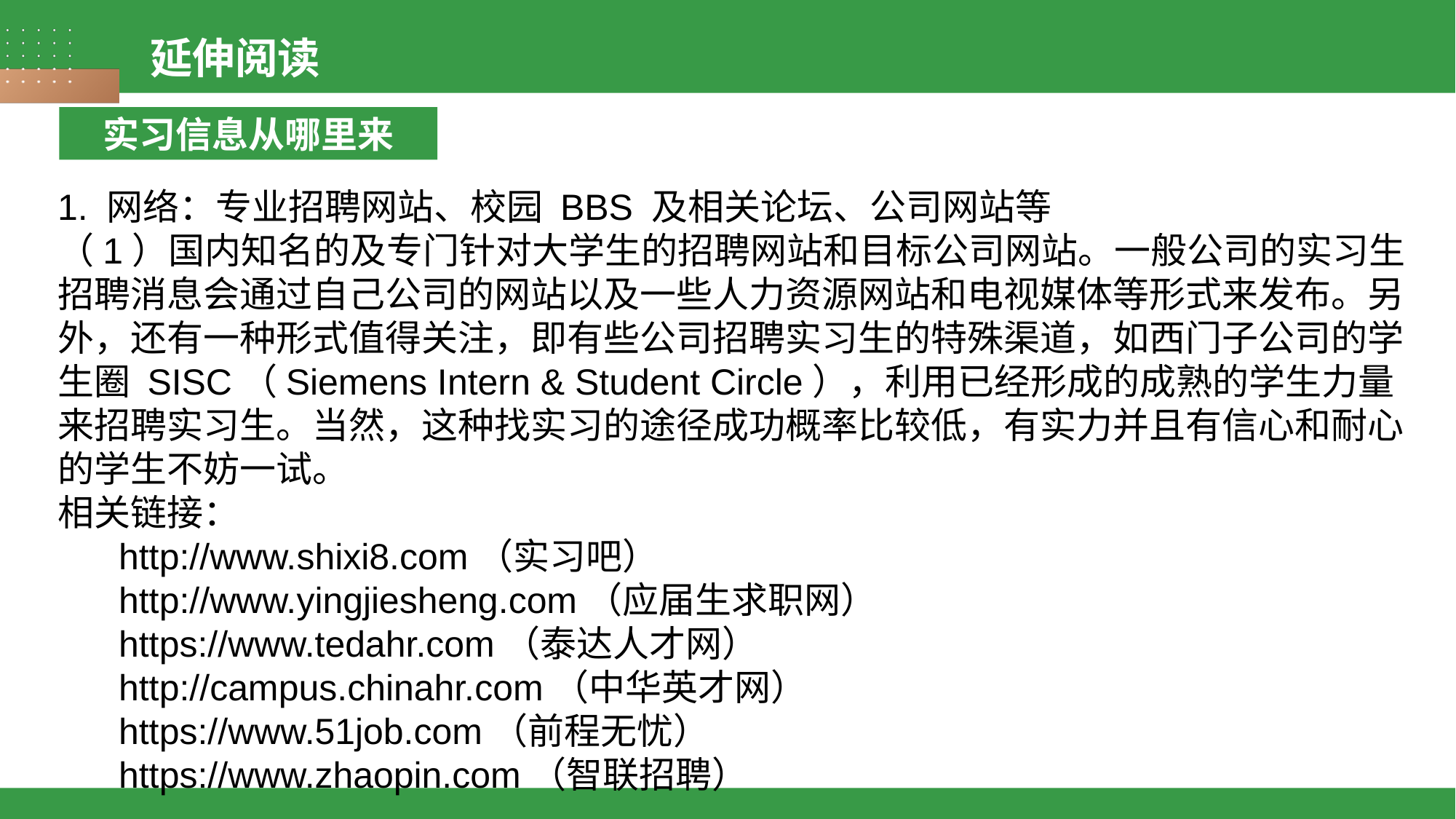

延伸阅读
实习信息从哪里来
1. 网络：专业招聘网站、校园 BBS 及相关论坛、公司网站等
（1）国内知名的及专门针对大学生的招聘网站和目标公司网站。一般公司的实习生招聘消息会通过自己公司的网站以及一些人力资源网站和电视媒体等形式来发布。另
外，还有一种形式值得关注，即有些公司招聘实习生的特殊渠道，如西门子公司的学生圈 SISC（Siemens Intern & Student Circle），利用已经形成的成熟的学生力量来招聘实习生。当然，这种找实习的途径成功概率比较低，有实力并且有信心和耐心的学生不妨一试。
相关链接：
      http://www.shixi8.com（实习吧）
      http://www.yingjiesheng.com（应届生求职网）
      https://www.tedahr.com（泰达人才网）
      http://campus.chinahr.com（中华英才网）
      https://www.51job.com（前程无忧）
      https://www.zhaopin.com（智联招聘）